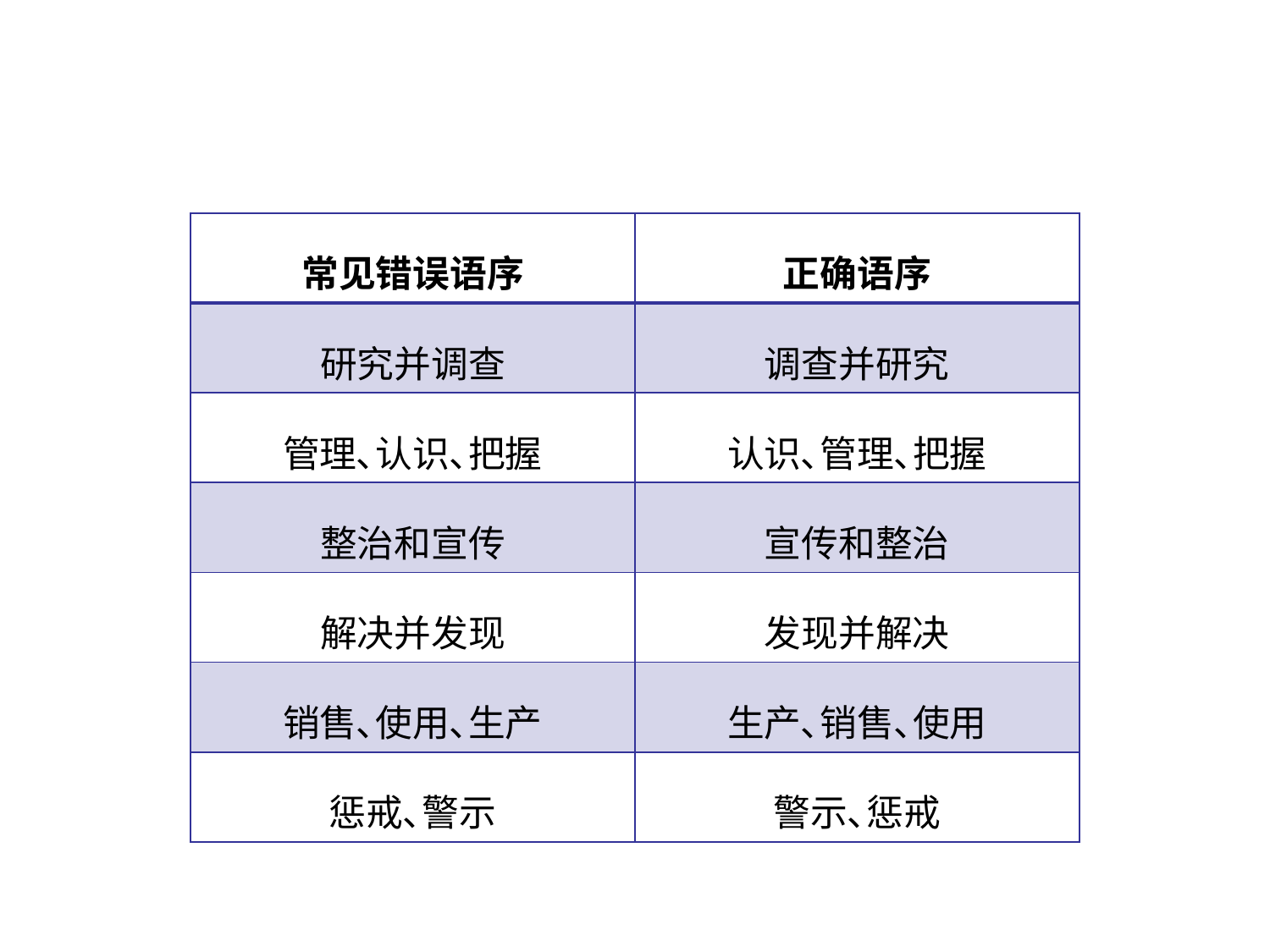

| 常见错误语序 | 正确语序 |
| --- | --- |
| 研究并调查 | 调查并研究 |
| 管理､认识､把握 | 认识､管理､把握 |
| 整治和宣传 | 宣传和整治 |
| 解决并发现 | 发现并解决 |
| 销售､使用､生产 | 生产､销售､使用 |
| 惩戒､警示 | 警示､惩戒 |